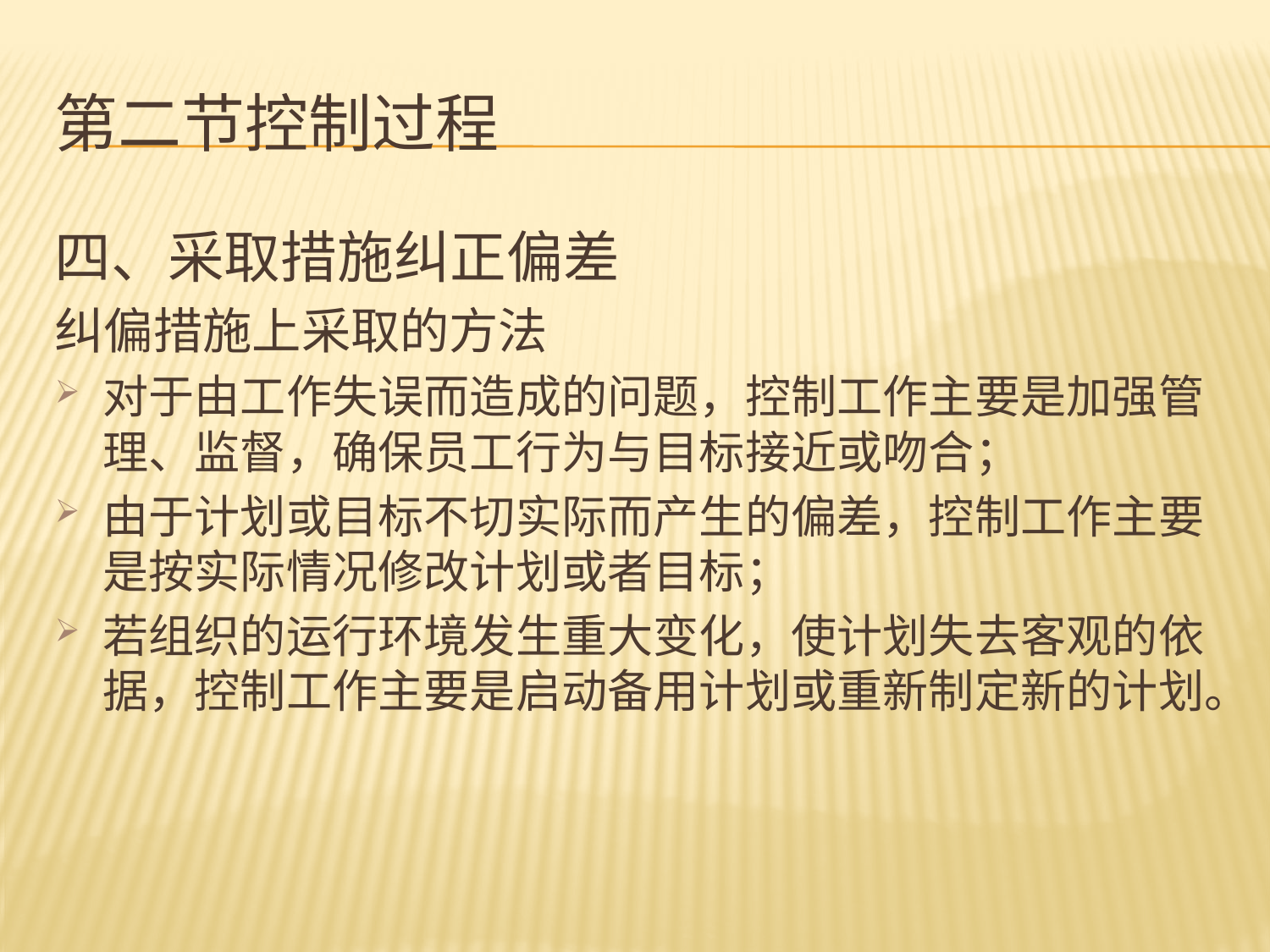

# 第二节控制过程
四、采取措施纠正偏差
纠偏措施上采取的方法
对于由工作失误而造成的问题，控制工作主要是加强管理、监督，确保员工行为与目标接近或吻合；
由于计划或目标不切实际而产生的偏差，控制工作主要是按实际情况修改计划或者目标；
若组织的运行环境发生重大变化，使计划失去客观的依据，控制工作主要是启动备用计划或重新制定新的计划。